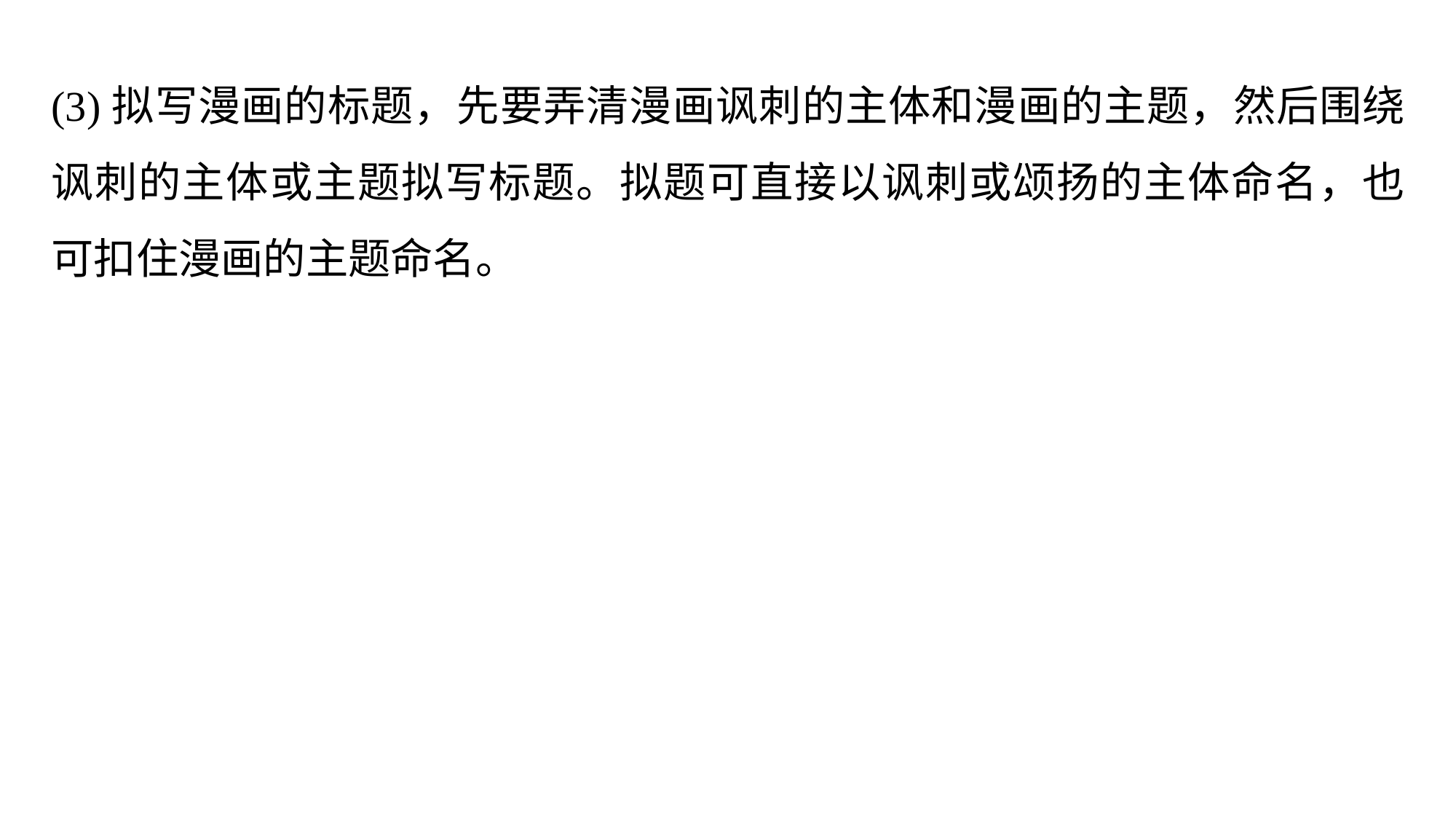

(3)拟写漫画的标题，先要弄清漫画讽刺的主体和漫画的主题，然后围绕讽刺的主体或主题拟写标题。拟题可直接以讽刺或颂扬的主体命名，也可扣住漫画的主题命名。